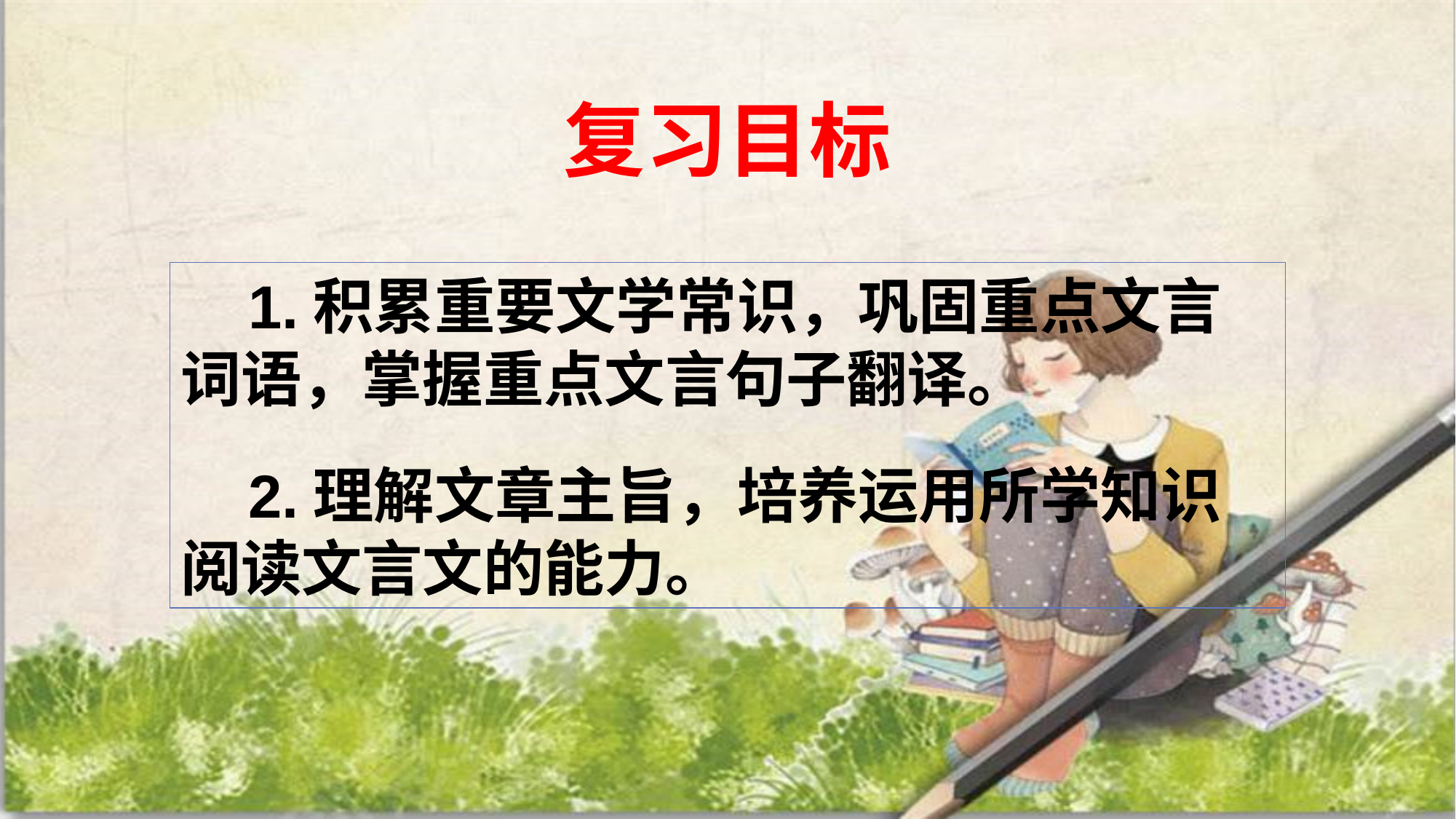

复习目标
    1.积累重要文学常识，巩固重点文言词语，掌握重点文言句子翻译。

    2.理解文章主旨，培养运用所学知识阅读文言文的能力。